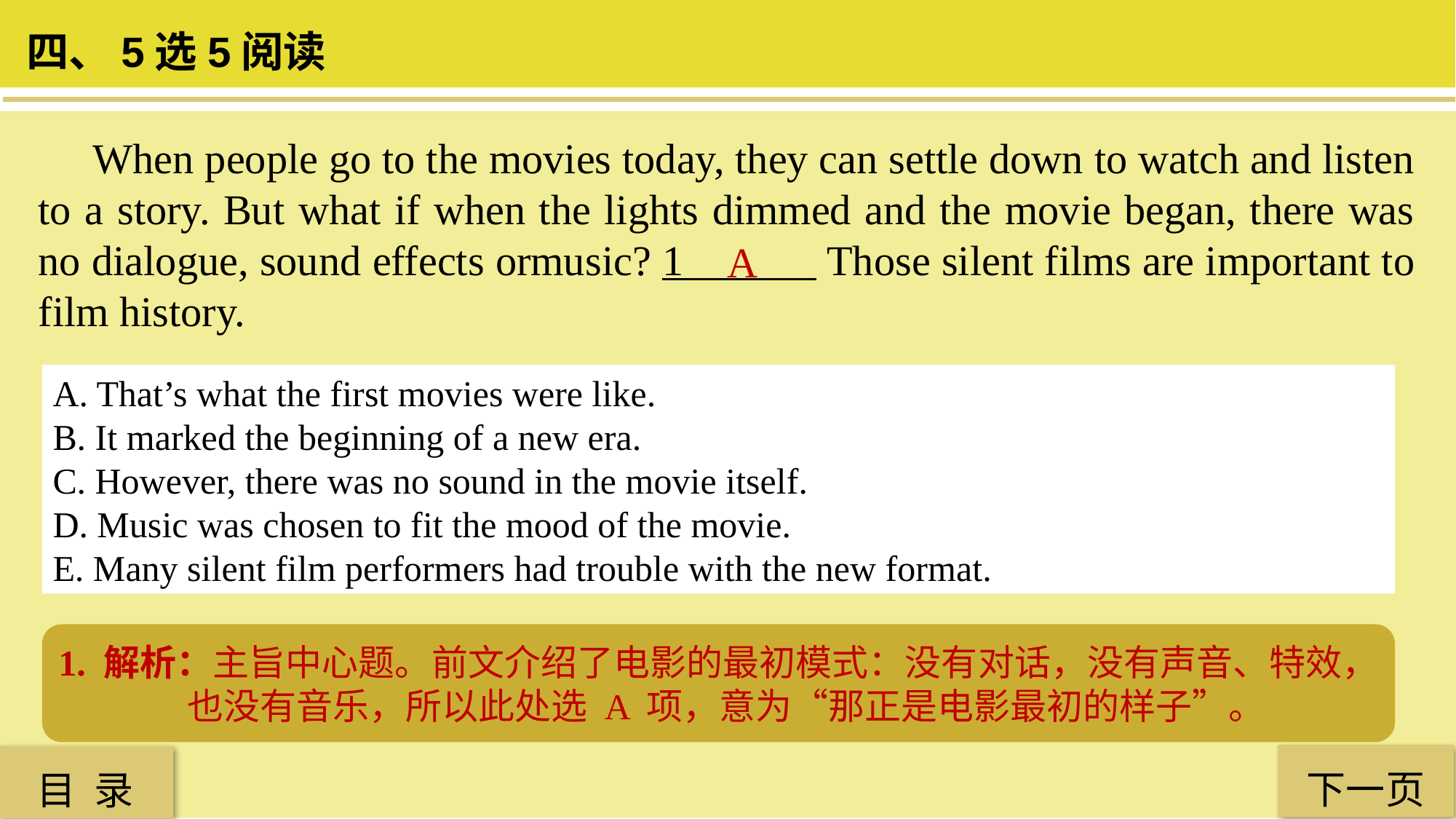

四、5选5阅读
     When people go to the movies today, they can settle down to watch and listen to a story. But what if when the lights dimmed and the movie began, there was no dialogue, sound effects ormusic? 1             Those silent films are important to film history.
A
A. That’s what the first movies were like.
B. It marked the beginning of a new era.
C. However, there was no sound in the movie itself.
D. Music was chosen to fit the mood of the movie.
E. Many silent film performers had trouble with the new format.
1. 解析：主旨中心题。前文介绍了电影的最初模式：没有对话，没有声音、特效，也没有音乐，所以此处选 A 项，意为“那正是电影最初的样子”。